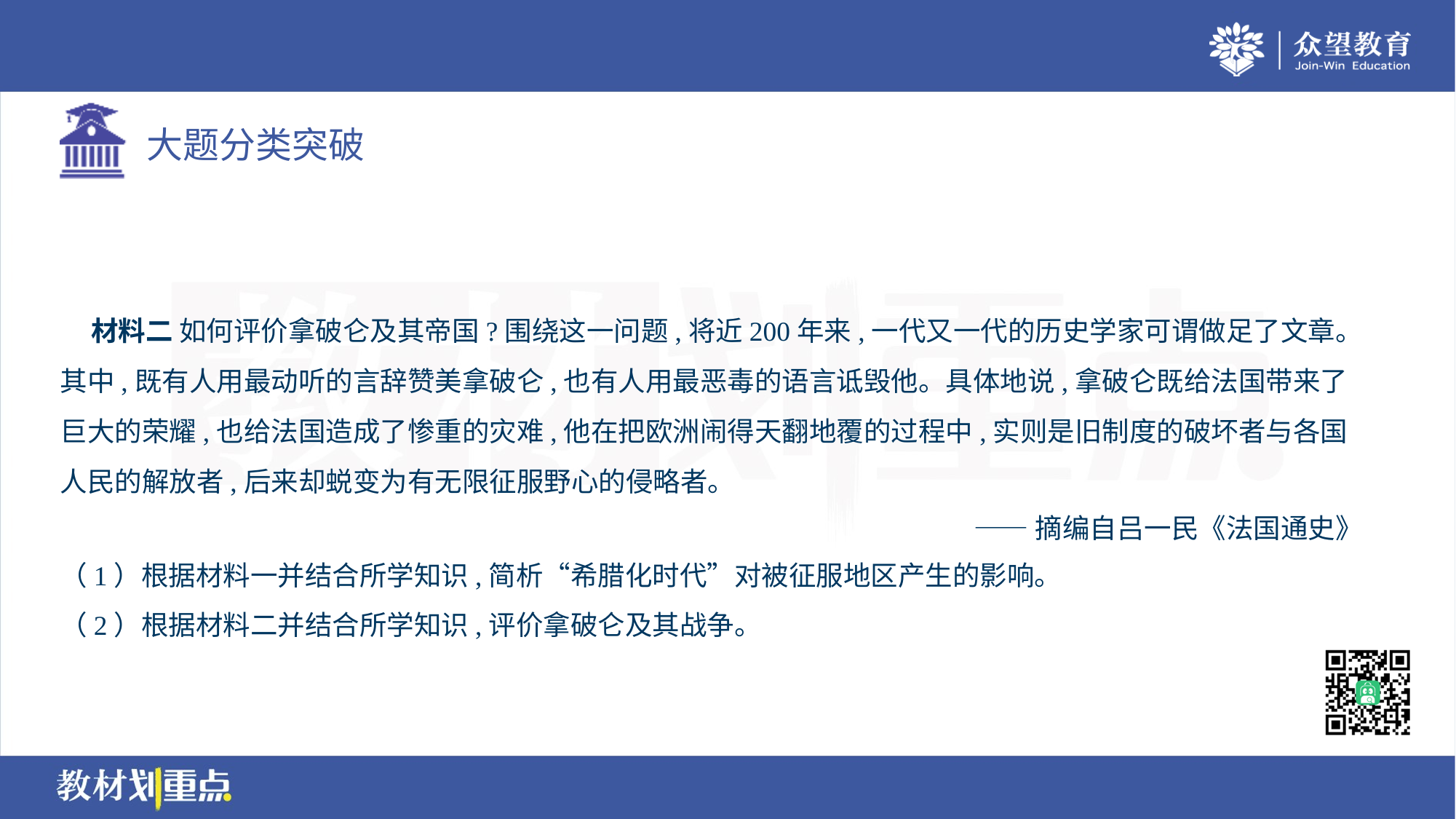

材料二 如何评价拿破仑及其帝国?围绕这一问题,将近200年来,一代又一代的历史学家可谓做足了文章。
其中,既有人用最动听的言辞赞美拿破仑,也有人用最恶毒的语言诋毁他。具体地说,拿破仑既给法国带来了
巨大的荣耀,也给法国造成了惨重的灾难,他在把欧洲闹得天翻地覆的过程中,实则是旧制度的破坏者与各国
人民的解放者,后来却蜕变为有无限征服野心的侵略者。
——摘编自吕一民《法国通史》
（1）根据材料一并结合所学知识,简析“希腊化时代”对被征服地区产生的影响。
（2）根据材料二并结合所学知识,评价拿破仑及其战争。